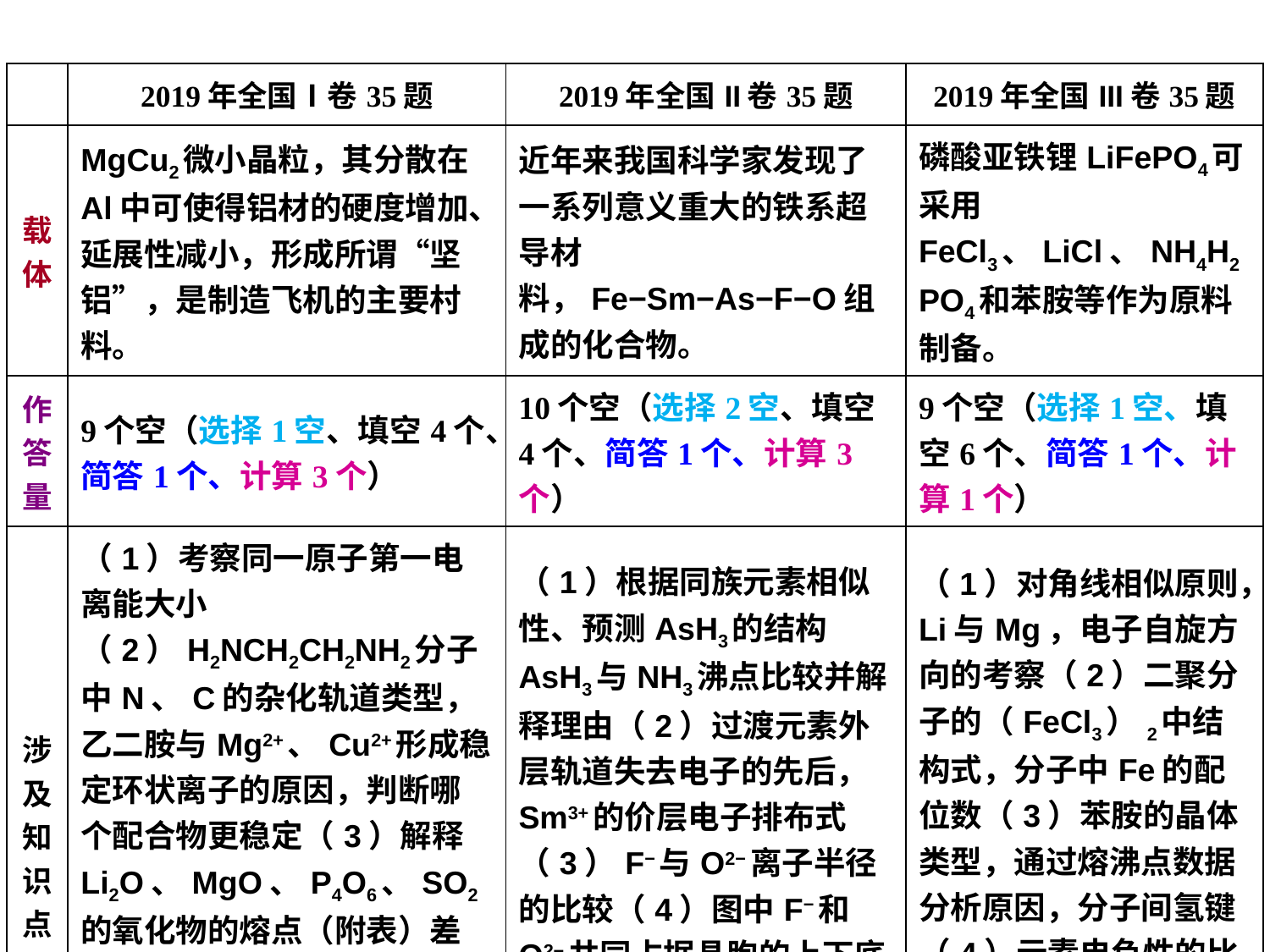

|  | 2019年全国Ⅰ卷35题 | 2019年全国II卷35题 | 2019年全国III卷35题 |
| --- | --- | --- | --- |
| 载体 | MgCu2微小晶粒，其分散在Al中可使得铝材的硬度增加、延展性减小，形成所谓“坚铝”，是制造飞机的主要村料。 | 近年来我国科学家发现了一系列意义重大的铁系超导材料，Fe−Sm−As−F−O组成的化合物。 | 磷酸亚铁锂LiFePO4可采用FeCl3、LiCl、NH4H2PO4和苯胺等作为原料制备。 |
| 作答量 | 9个空（选择1空、填空4个、简答1个、计算3个） | 10个空（选择2空、填空4个、简答1个、计算3个） | 9个空（选择1空、填空6个、简答1个、计算1个） |
| 涉及知识点 | （1）考察同一原子第一电离能大小（2）H2NCH2CH2NH2分子中N、C的杂化轨道类型，乙二胺与Mg2+、Cu2+形成稳定环状离子的原因，判断哪个配合物更稳定（3）解释Li2O、MgO、P4O6、SO2的氧化物的熔点（附表）差异原因？（4）MgCu2的结构图，然后求算Cu原子之间最短距离、Mg原子之间最短距离、该晶体的密度 | （1）根据同族元素相似性、预测AsH3的结构 AsH3与NH3沸点比较并解释理由（2）过渡元素外层轨道失去电子的先后，Sm3+的价层电子排布式（3）F−与O2−离子半径的比较（4）图中F−和O2−共同占据晶胞的上下底面位置，若两者的比例依次用x和1−x代表，求化学式、晶体的密度 | （1）对角线相似原则，Li与Mg，电子自旋方向的考察（2）二聚分子的（FeCl3）2中结构式，分子中Fe的配位数（3）苯胺的晶体类型，通过熔沸点数据分析原因，分子间氢键（4）元素电负性的比较杂化轨道类型（5）通过磷酸根离子的结构式推导出化学式通式 |